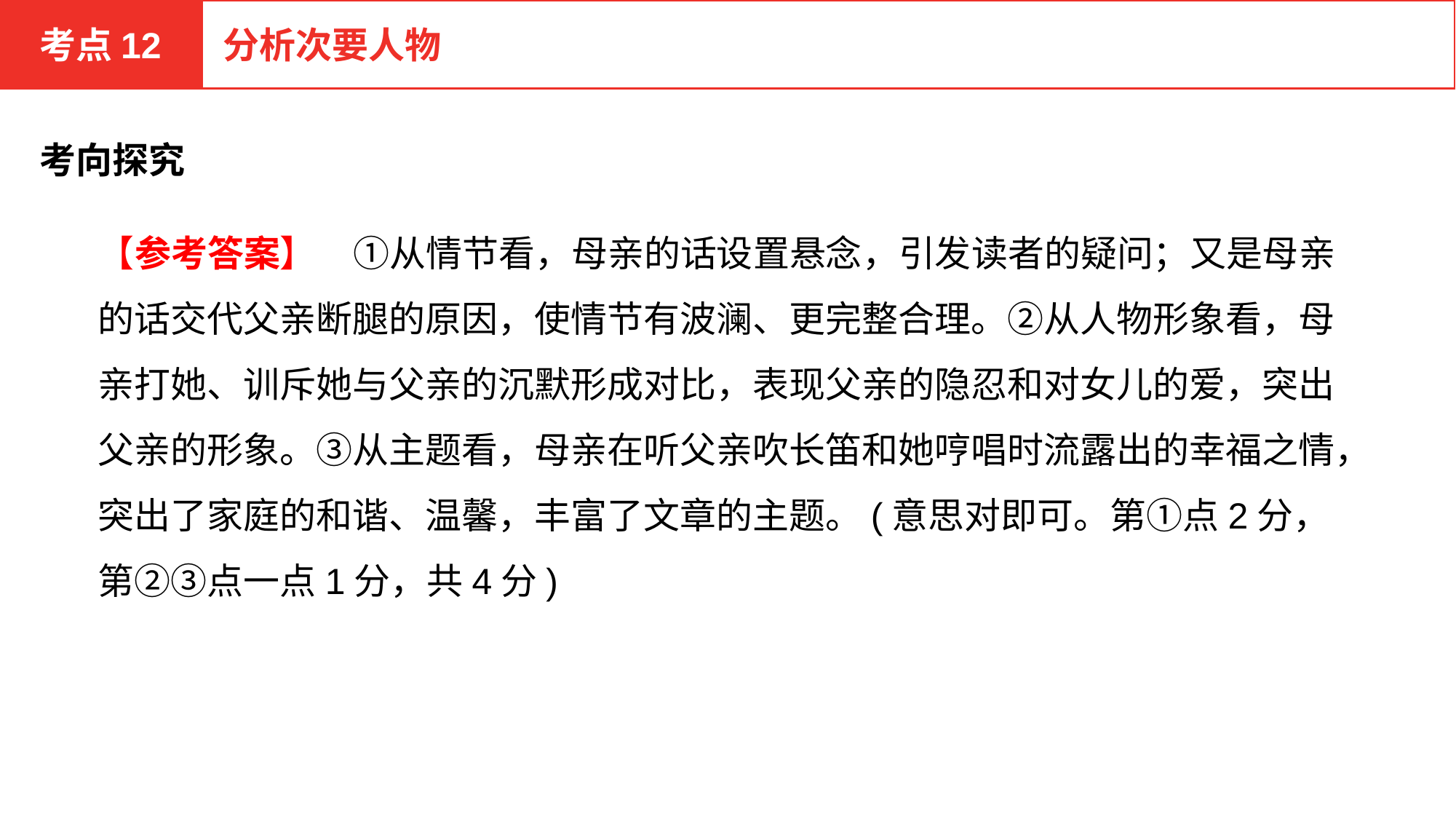

考点12
分析次要人物
考向探究

【参考答案】　①从情节看，母亲的话设置悬念，引发读者的疑问；又是母亲的话交代父亲断腿的原因，使情节有波澜、更完整合理。②从人物形象看，母亲打她、训斥她与父亲的沉默形成对比，表现父亲的隐忍和对女儿的爱，突出父亲的形象。③从主题看，母亲在听父亲吹长笛和她哼唱时流露出的幸福之情，突出了家庭的和谐、温馨，丰富了文章的主题。(意思对即可。第①点2分，第②③点一点1分，共4分)